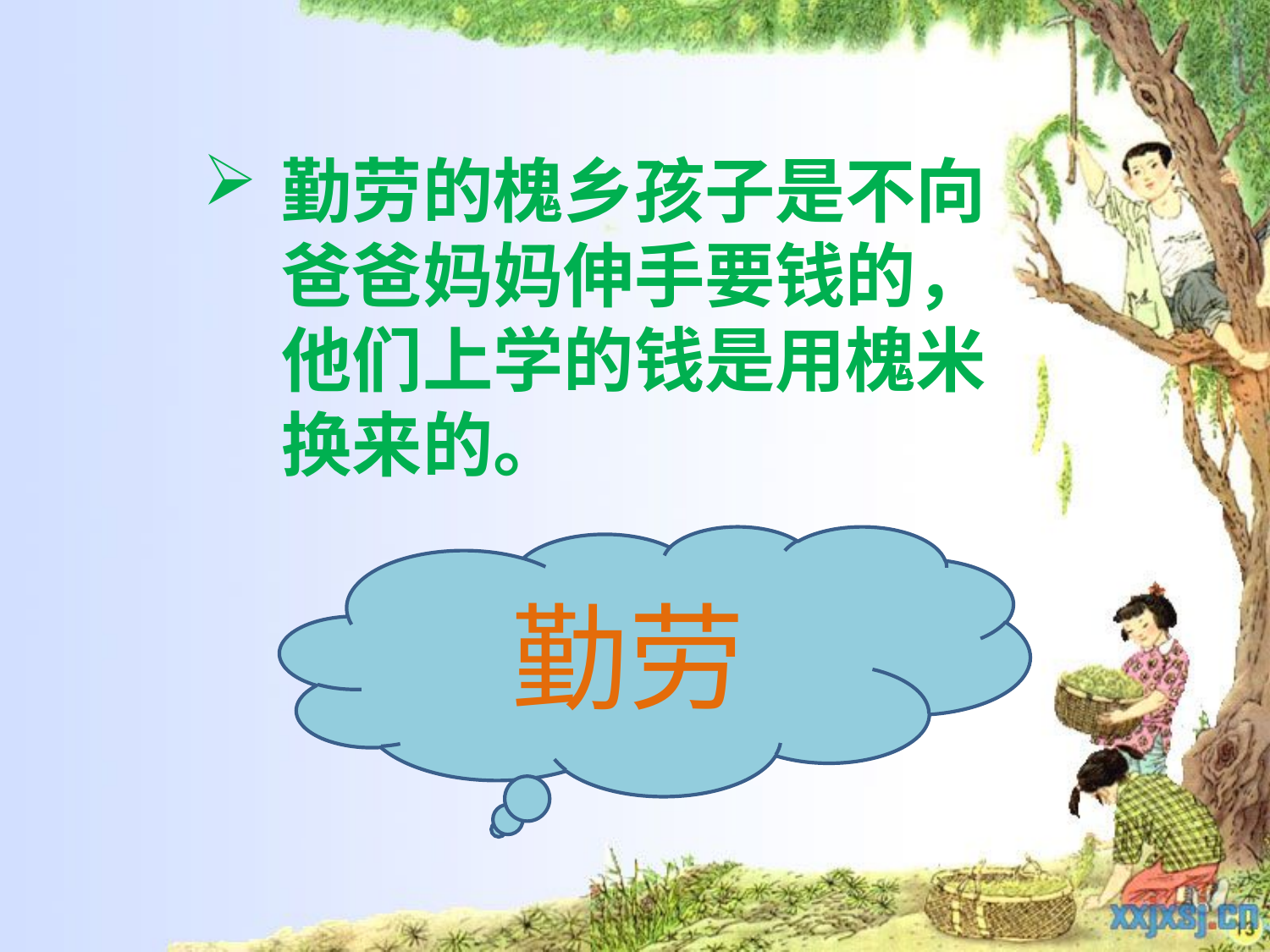

勤劳的槐乡孩子是不向爸爸妈妈伸手要钱的，他们上学的钱是用槐米换来的。
勤劳